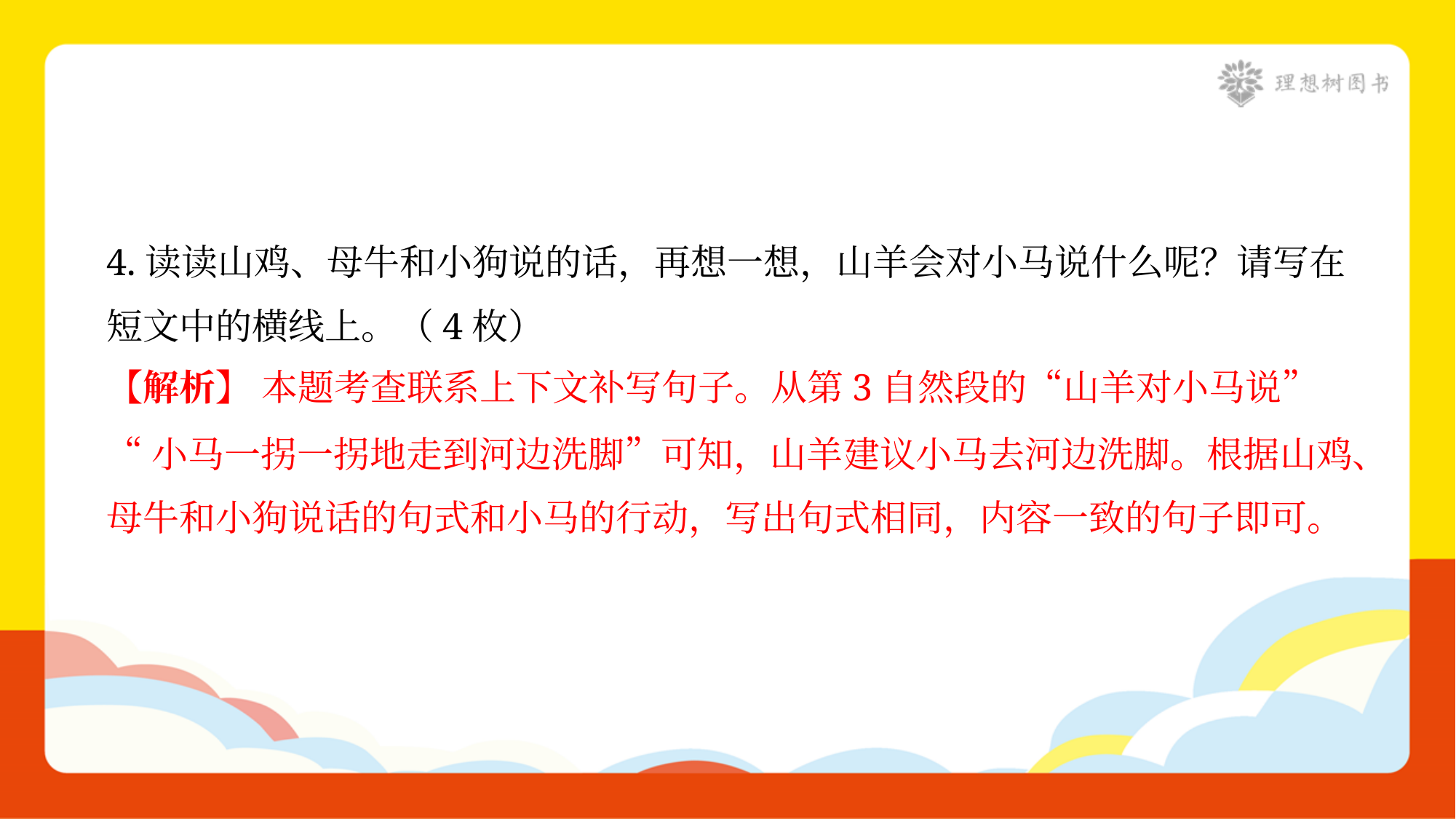

4.读读山鸡、母牛和小狗说的话，再想一想，山羊会对小马说什么呢？请写在
短文中的横线上。（4枚）
【解析】 本题考查联系上下文补写句子。从第3自然段的“山羊对小马说”
“小马一拐一拐地走到河边洗脚”可知，山羊建议小马去河边洗脚。根据山鸡、
母牛和小狗说话的句式和小马的行动，写出句式相同，内容一致的句子即可。